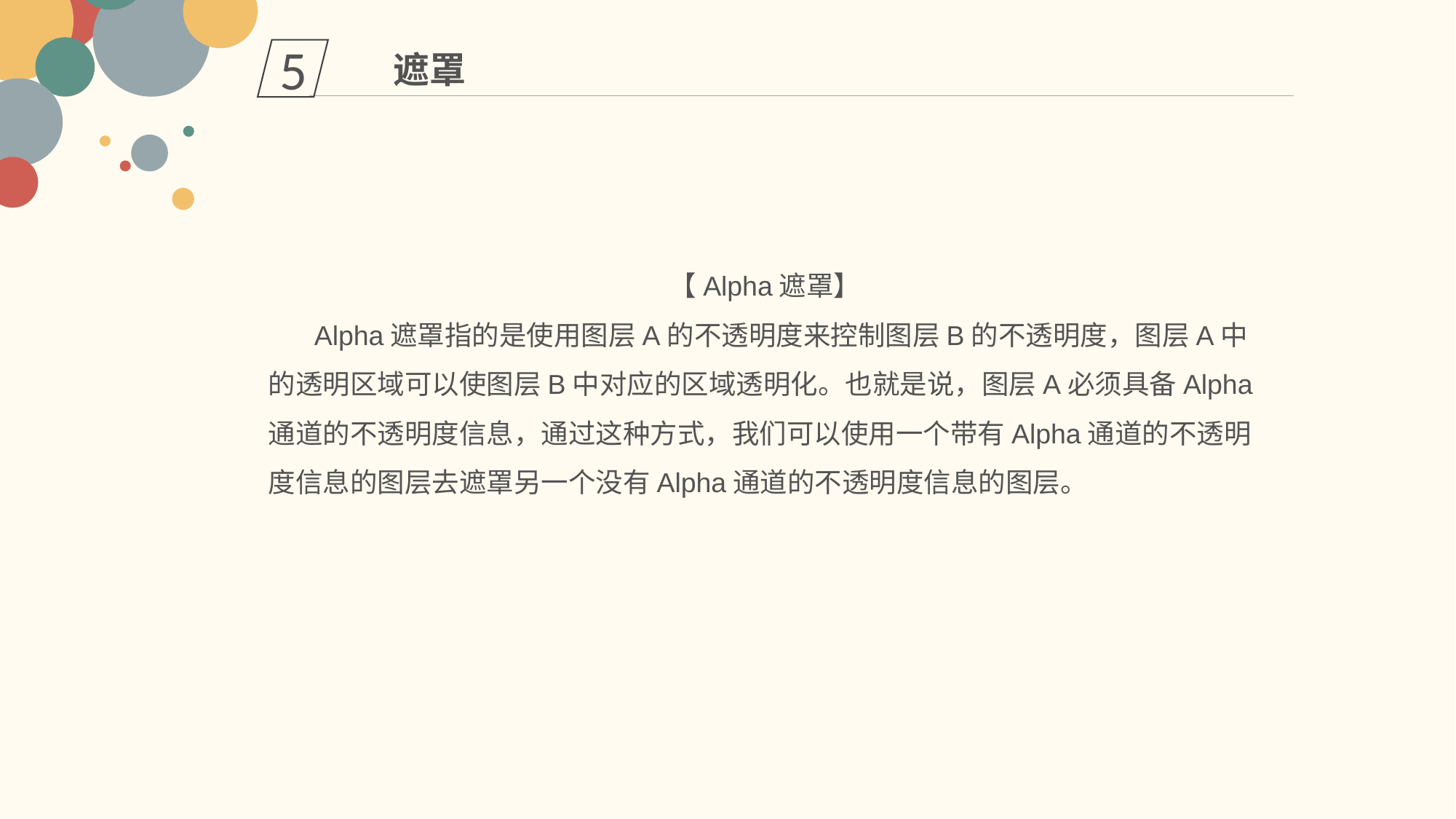

5
遮罩
【Alpha遮罩】
      Alpha遮罩指的是使用图层A的不透明度来控制图层B的不透明度，图层A中的透明区域可以使图层B中对应的区域透明化。也就是说，图层A必须具备Alpha通道的不透明度信息，通过这种方式，我们可以使用一个带有Alpha通道的不透明度信息的图层去遮罩另一个没有Alpha通道的不透明度信息的图层。